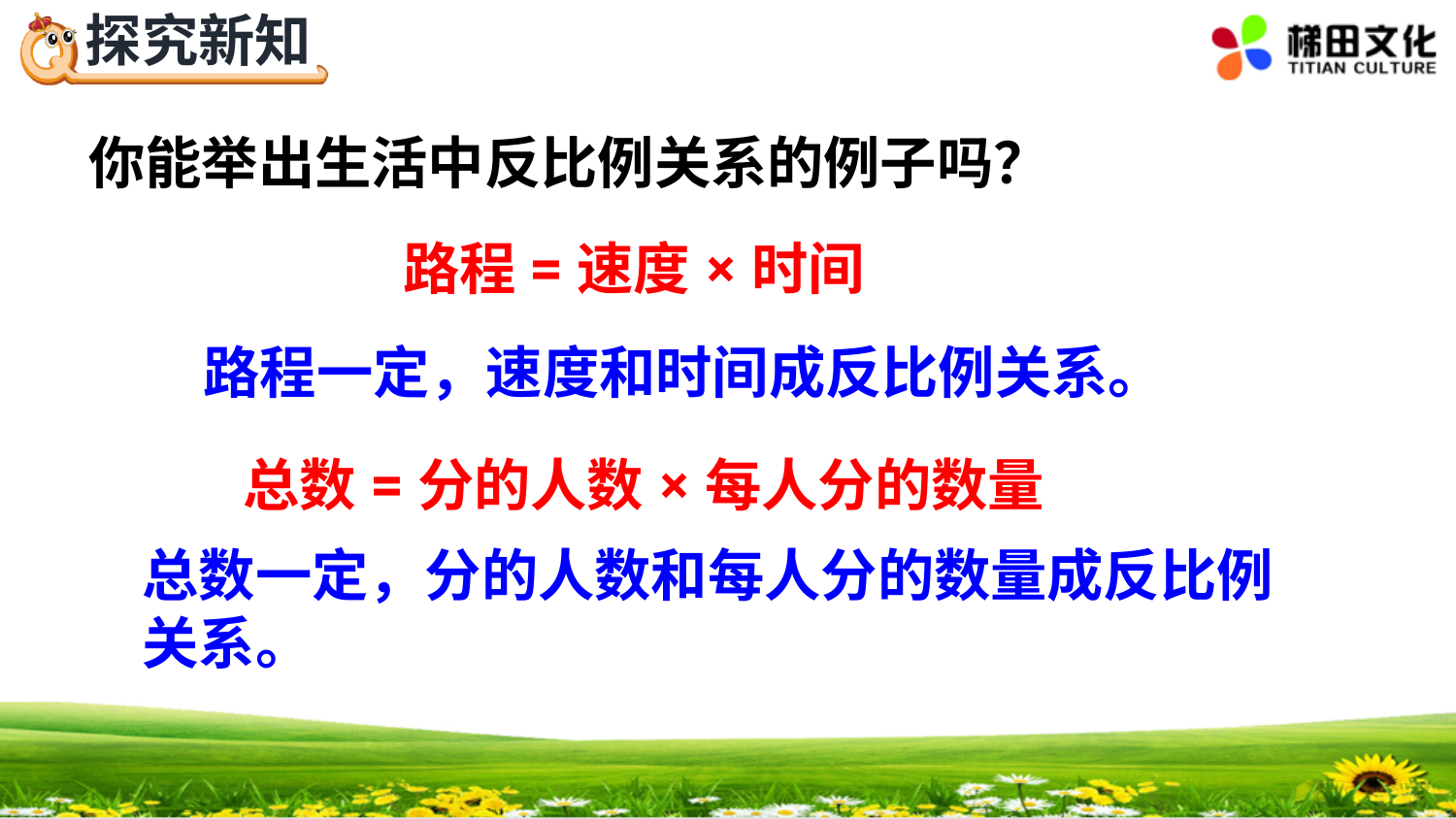

你能举出生活中反比例关系的例子吗？
路程=速度×时间
路程一定，速度和时间成反比例关系。
总数=分的人数×每人分的数量
总数一定，分的人数和每人分的数量成反比例关系。